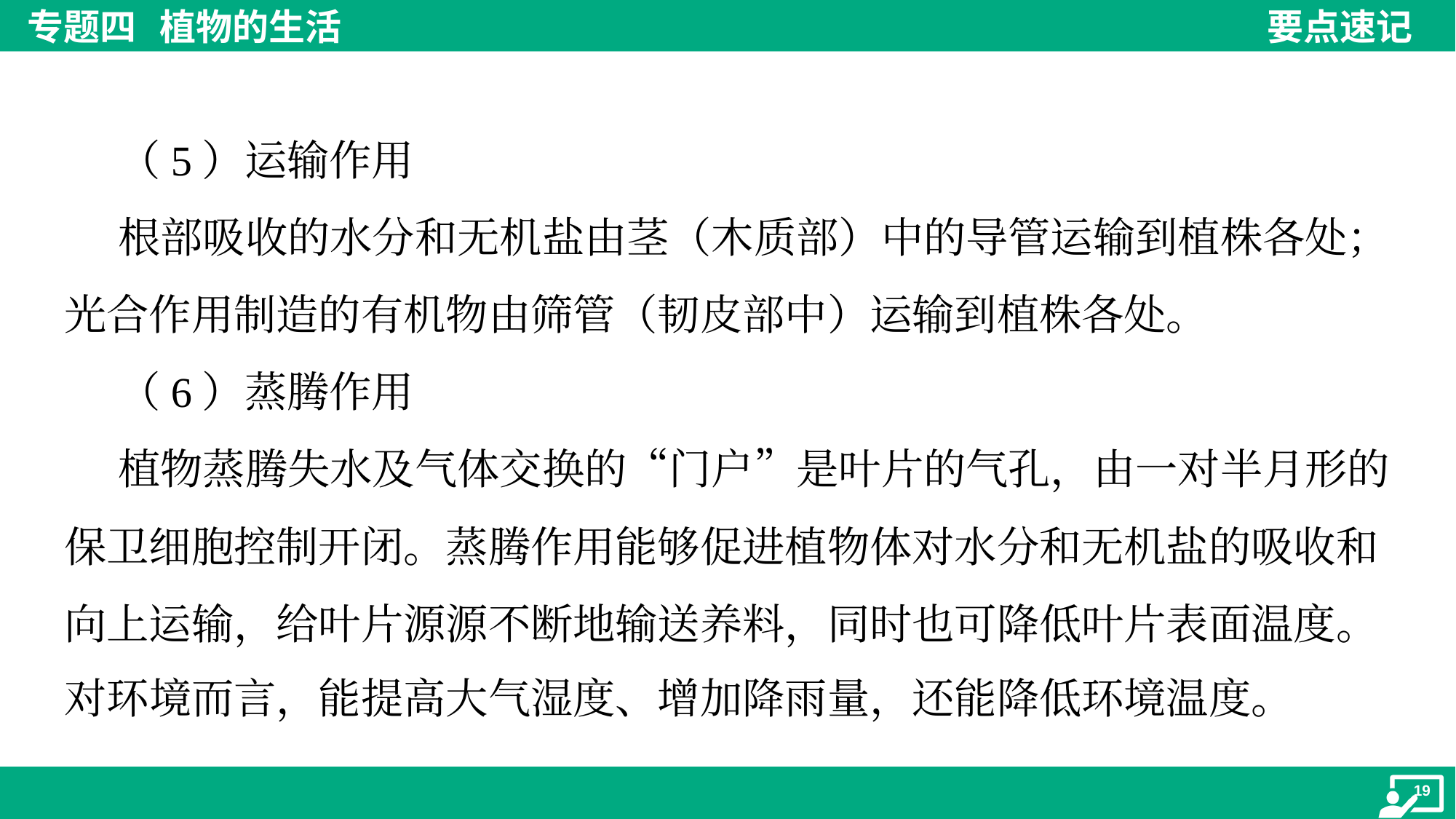

（5）运输作用
    根部吸收的水分和无机盐由茎（木质部）中的导管运输到植株各处；
光合作用制造的有机物由筛管（韧皮部中）运输到植株各处。
    （6）蒸腾作用
    植物蒸腾失水及气体交换的“门户”是叶片的气孔，由一对半月形的
保卫细胞控制开闭。蒸腾作用能够促进植物体对水分和无机盐的吸收和
向上运输，给叶片源源不断地输送养料，同时也可降低叶片表面温度。
对环境而言，能提高大气湿度、增加降雨量，还能降低环境温度。